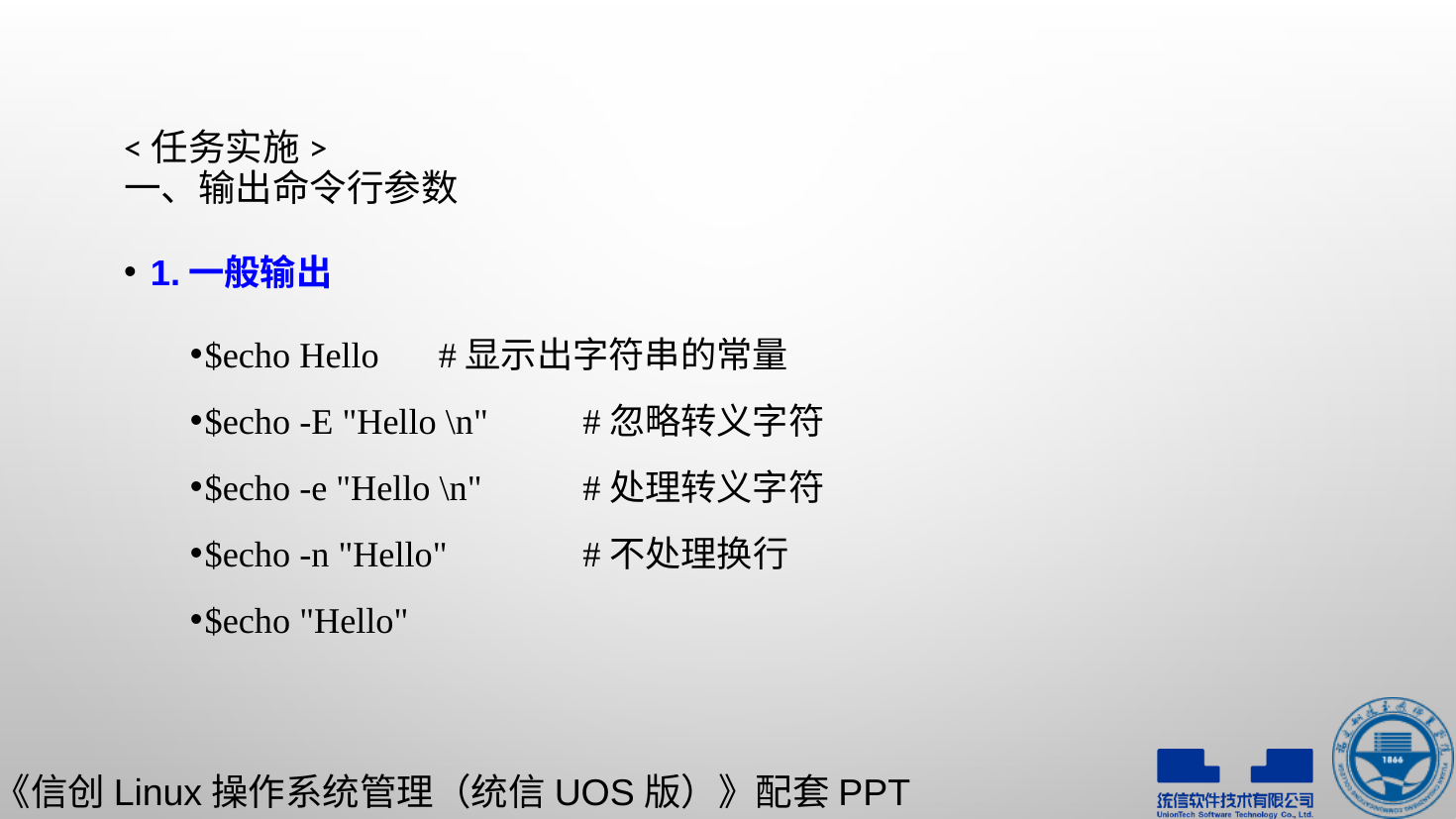

# <任务实施> 一、输出命令行参数
1.一般输出
$echo Hello				#显示出字符串的常量
$echo -E "Hello \n"				#忽略转义字符
$echo -e "Hello \n"				#处理转义字符
$echo -n "Hello"					#不处理换行
$echo "Hello"